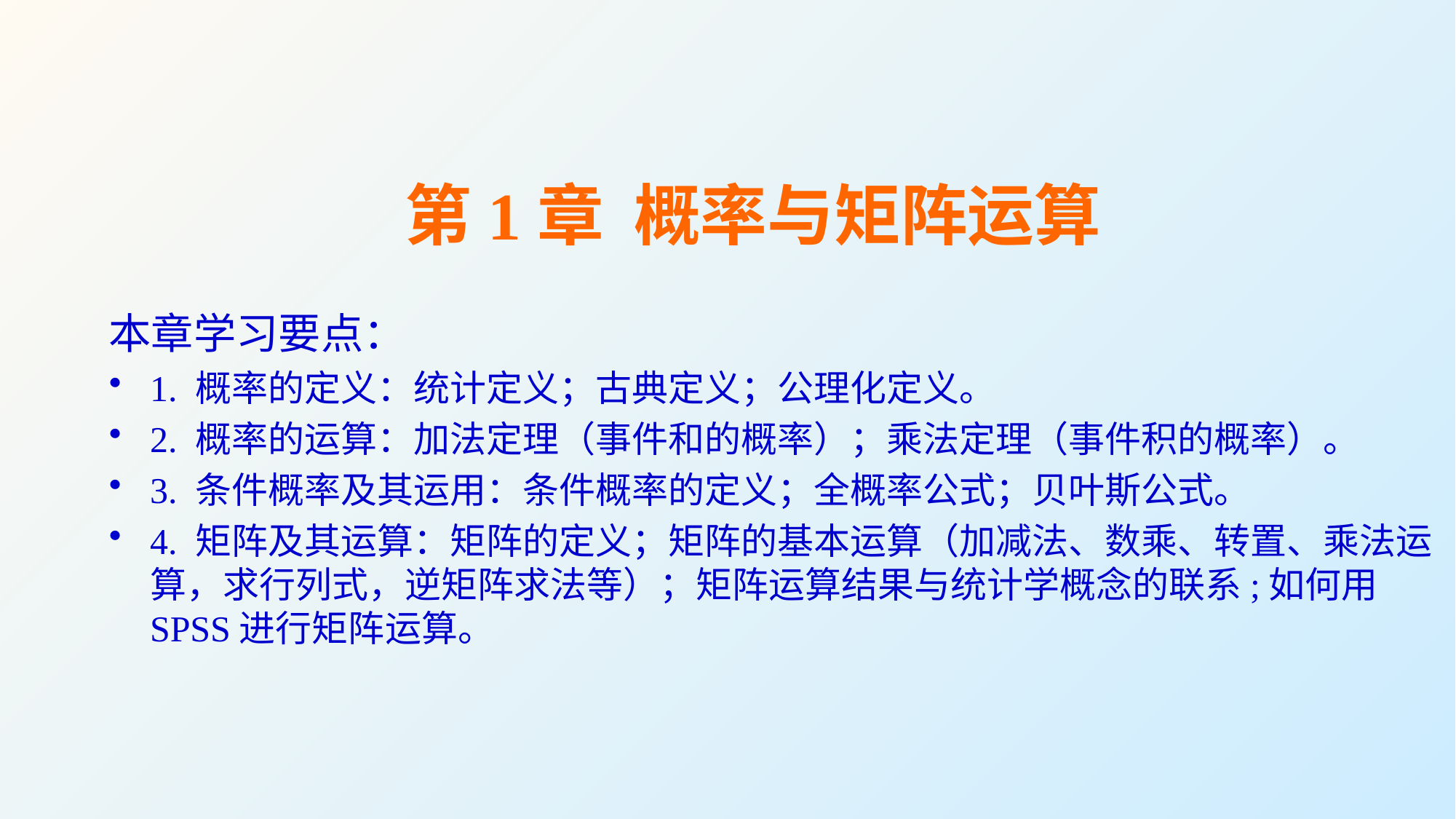

第1章  概率与矩阵运算
本章学习要点：
1. 概率的定义：统计定义；古典定义；公理化定义。
2. 概率的运算：加法定理（事件和的概率）；乘法定理（事件积的概率）。
3. 条件概率及其运用：条件概率的定义；全概率公式；贝叶斯公式。
4. 矩阵及其运算：矩阵的定义；矩阵的基本运算（加减法、数乘、转置、乘法运算，求行列式，逆矩阵求法等）；矩阵运算结果与统计学概念的联系;如何用SPSS进行矩阵运算。